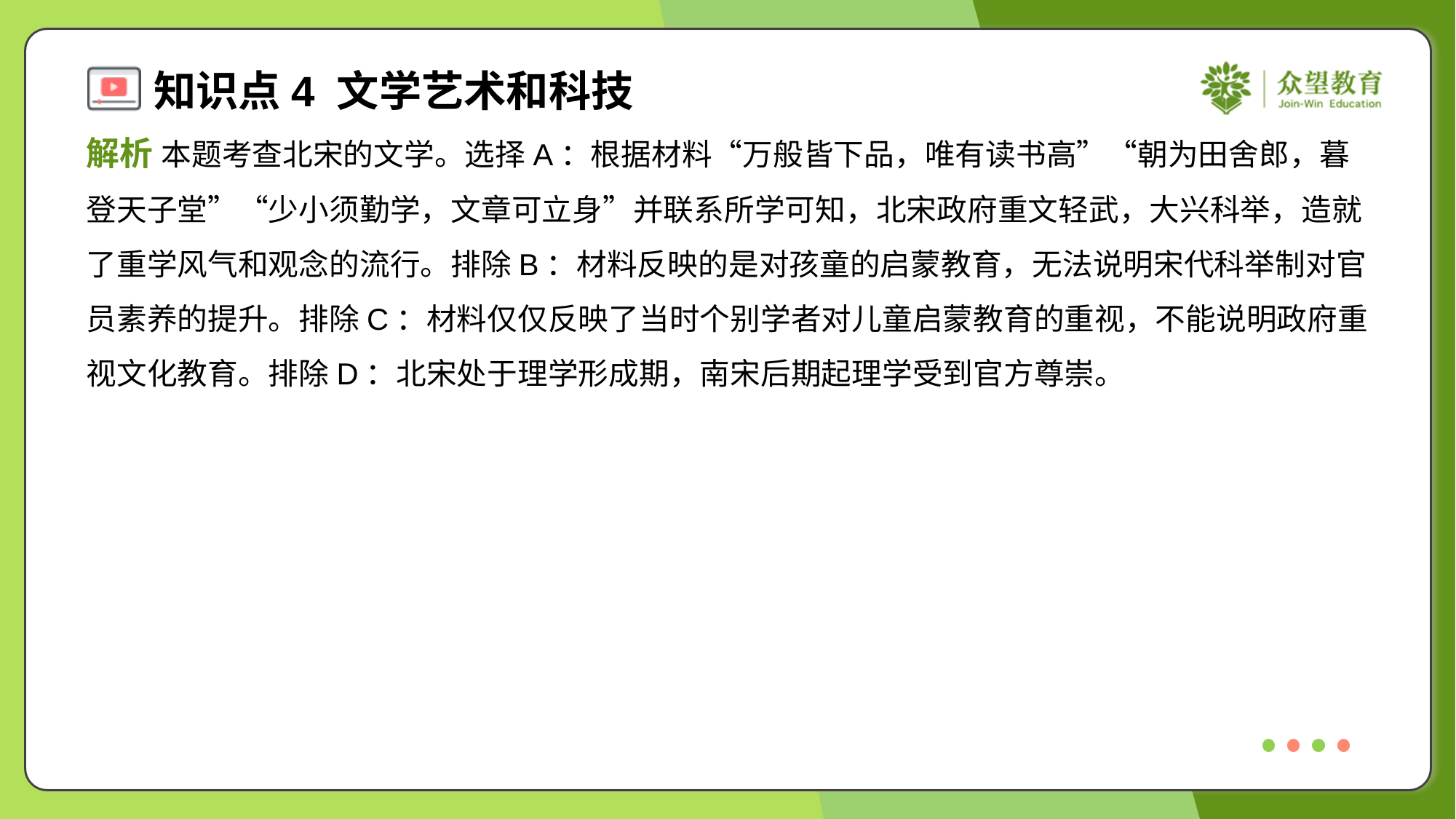

解析 本题考查北宋的文学。选择A：根据材料“万般皆下品，唯有读书高”“朝为田舍郎，暮
登天子堂”“少小须勤学，文章可立身”并联系所学可知，北宋政府重文轻武，大兴科举，造就
了重学风气和观念的流行。排除B：材料反映的是对孩童的启蒙教育，无法说明宋代科举制对官
员素养的提升。排除C：材料仅仅反映了当时个别学者对儿童启蒙教育的重视，不能说明政府重
视文化教育。排除D：北宋处于理学形成期，南宋后期起理学受到官方尊崇。